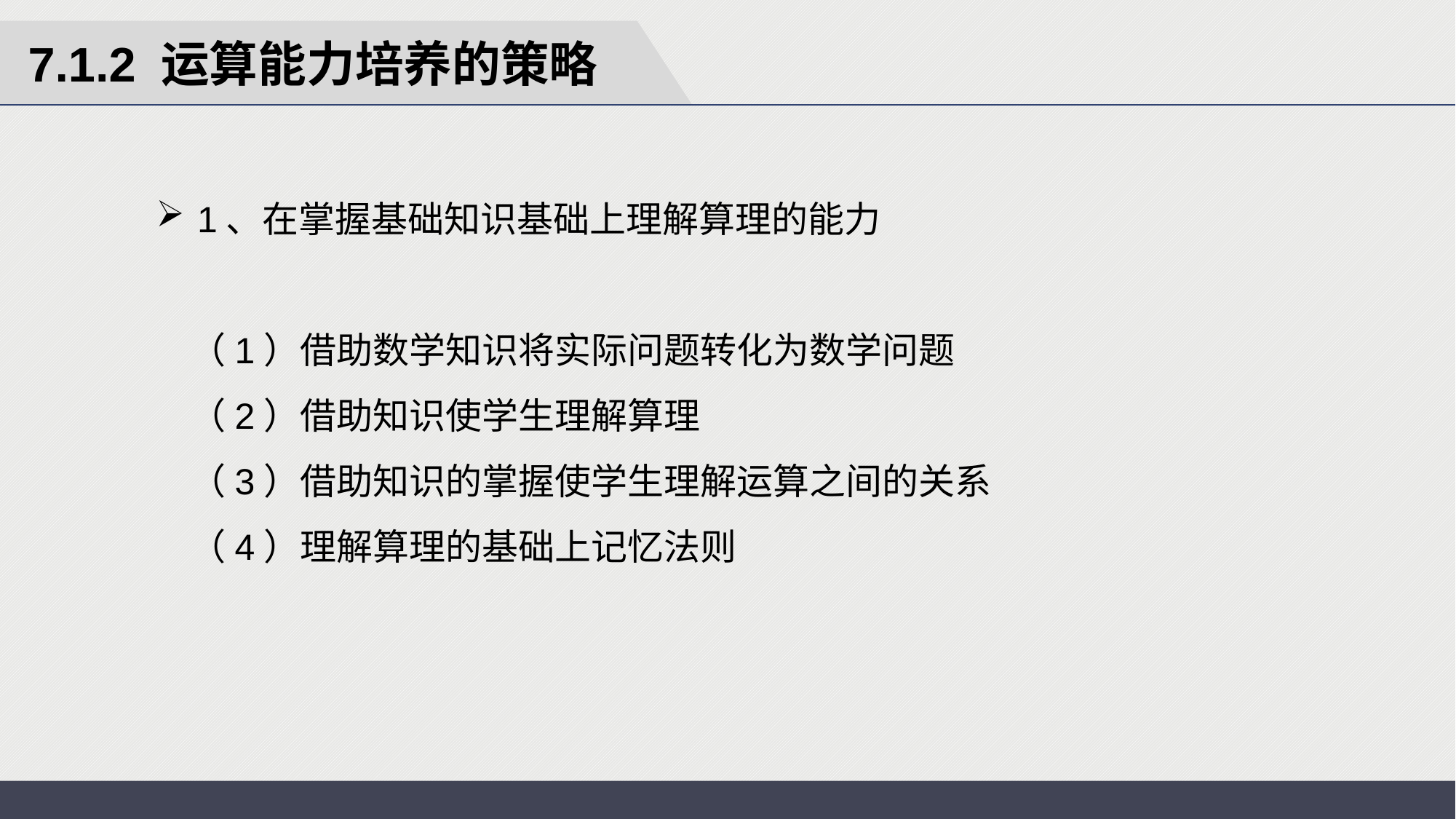

7.1.2 运算能力培养的策略
1、在掌握基础知识基础上理解算理的能力

   （1）借助数学知识将实际问题转化为数学问题
   （2）借助知识使学生理解算理
   （3）借助知识的掌握使学生理解运算之间的关系
   （4）理解算理的基础上记忆法则